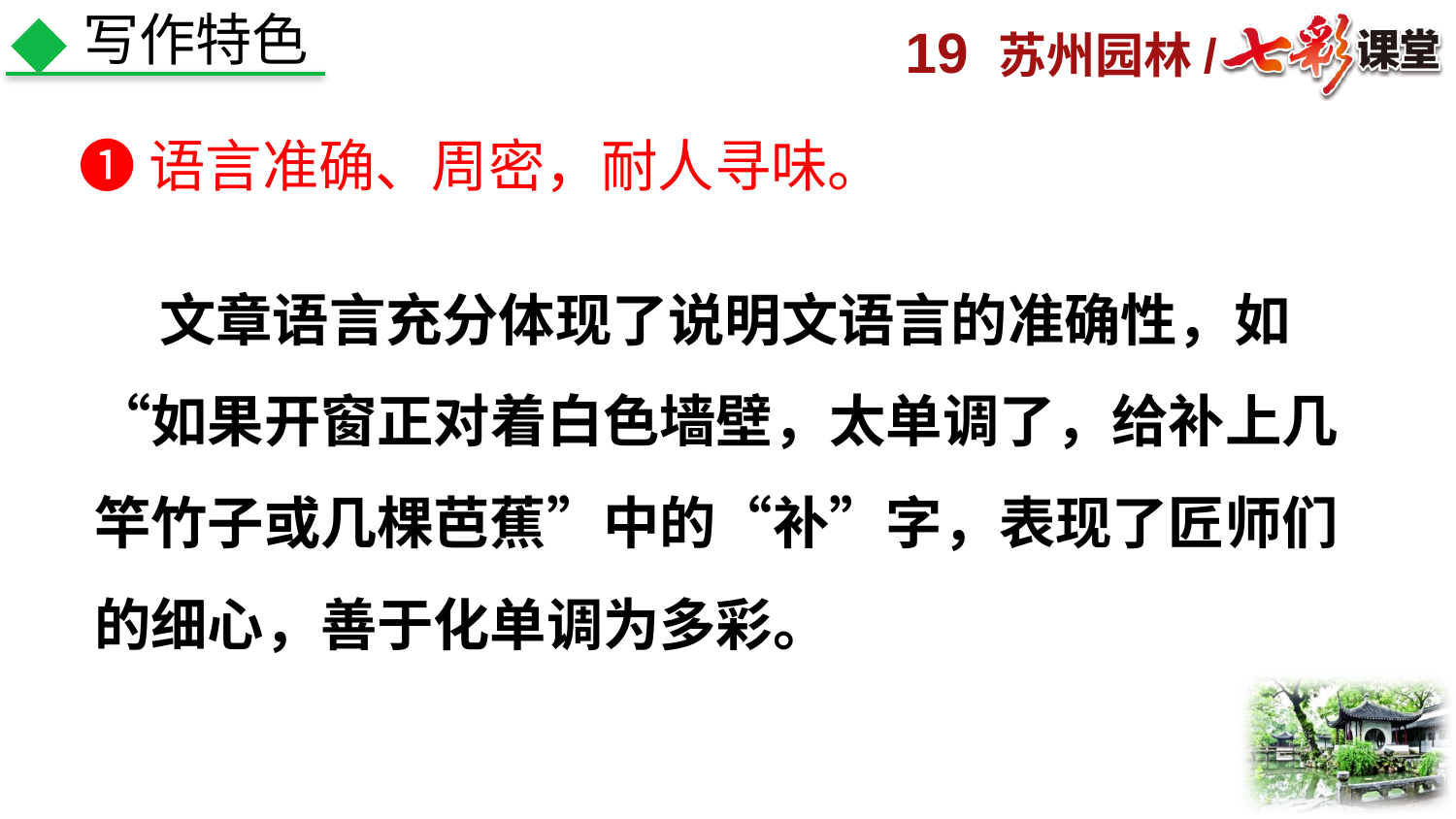

写作特色

❶语言准确、周密，耐人寻味。
    文章语言充分体现了说明文语言的准确性，如“如果开窗正对着白色墙壁，太单调了，给补上几竿竹子或几棵芭蕉”中的“补”字，表现了匠师们的细心，善于化单调为多彩。